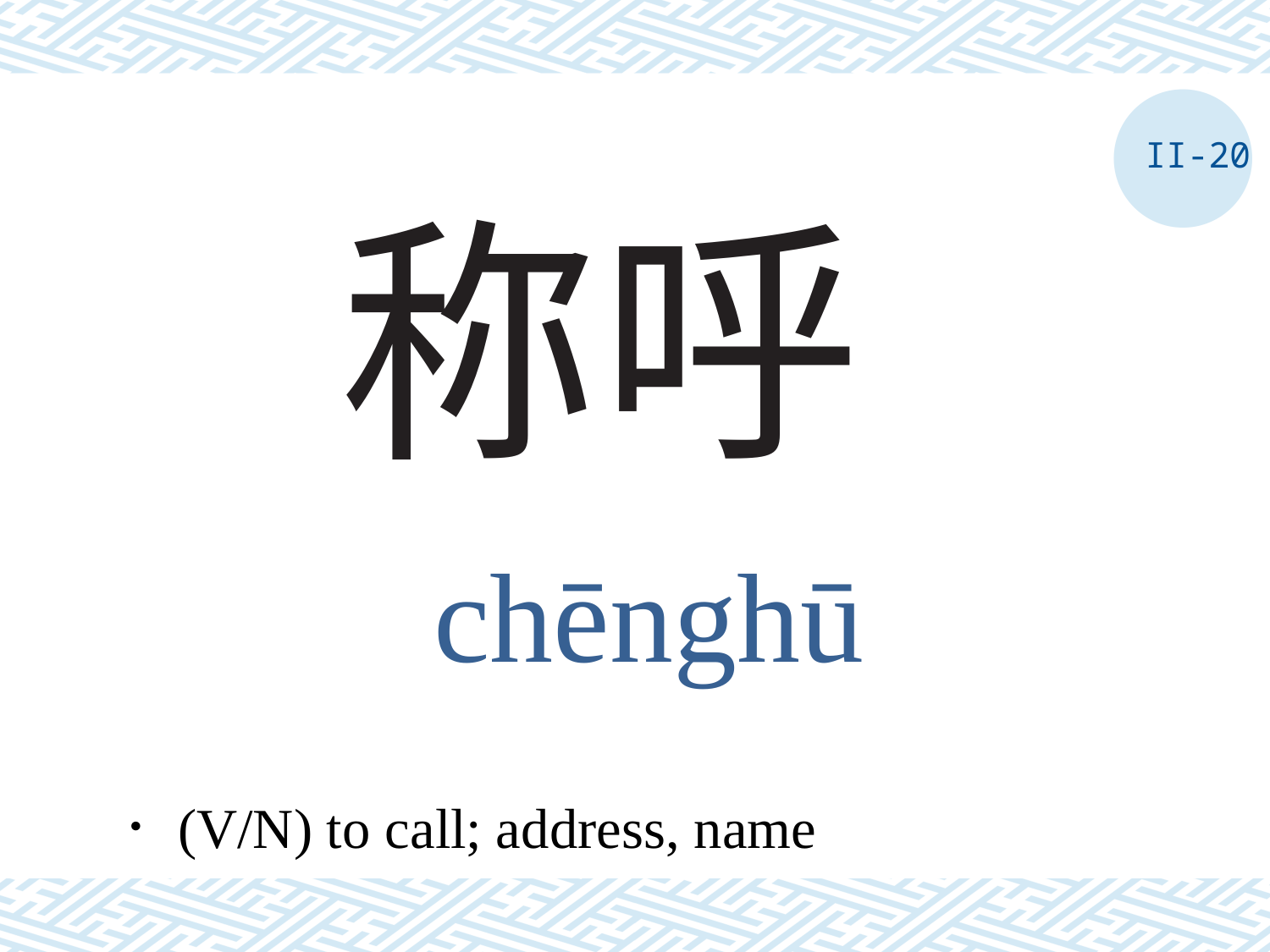

II-20

# 称呼
chēnghū
．(V/N) to call; address, name